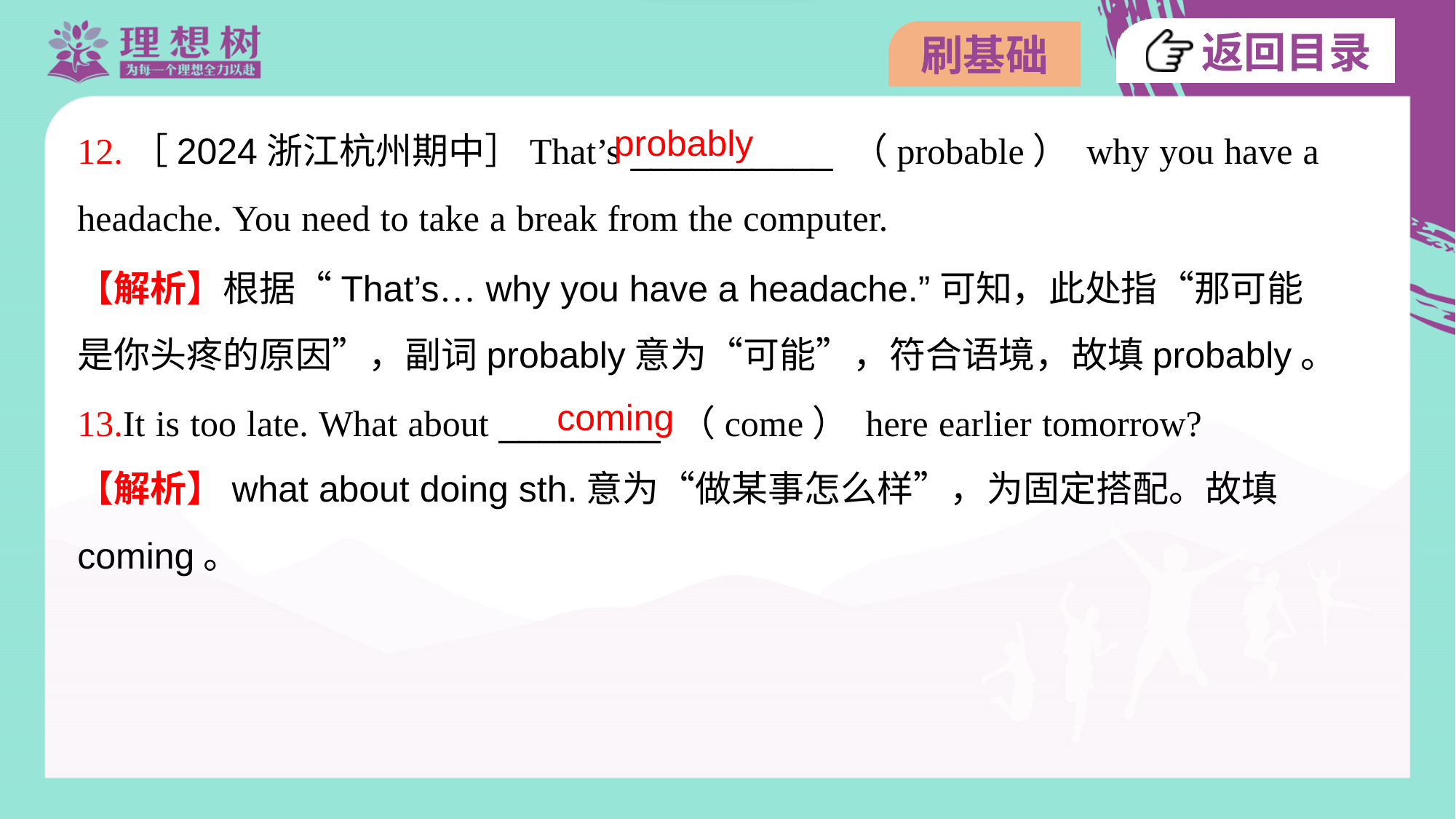

probably
12.［2024浙江杭州期中］That’s __________ （probable） why you have a
headache. You need to take a break from the computer.
【解析】根据“That’s… why you have a headache.”可知，此处指“那可能
是你头疼的原因”，副词probably意为“可能”，符合语境，故填probably。
coming
13.It is too late. What about ________ （come） here earlier tomorrow?
【解析】what about doing sth.意为“做某事怎么样”，为固定搭配。故填
coming。